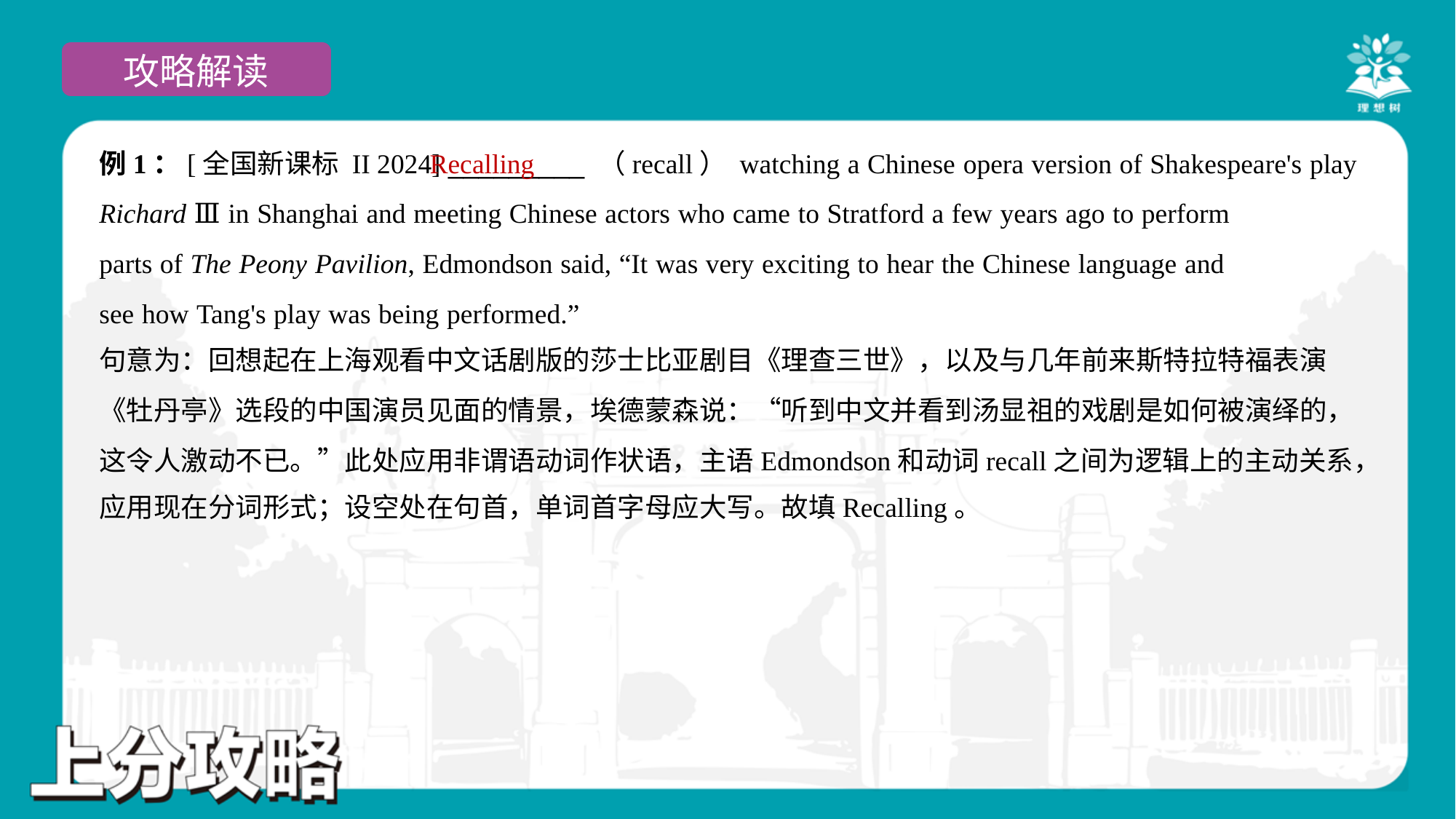

例1：[全国新课标 II 2024] _________ （recall） watching a Chinese opera version of Shakespeare's play
Richard Ⅲ in Shanghai and meeting Chinese actors who came to Stratford a few years ago to perform
parts of The Peony Pavilion, Edmondson said, “It was very exciting to hear the Chinese language and
see how Tang's play was being performed.”
Recalling
句意为：回想起在上海观看中文话剧版的莎士比亚剧目《理查三世》，以及与几年前来斯特拉特福表演
《牡丹亭》选段的中国演员见面的情景，埃德蒙森说：“听到中文并看到汤显祖的戏剧是如何被演绎的，
这令人激动不已。”此处应用非谓语动词作状语，主语Edmondson和动词recall之间为逻辑上的主动关系，
应用现在分词形式；设空处在句首，单词首字母应大写。故填Recalling。